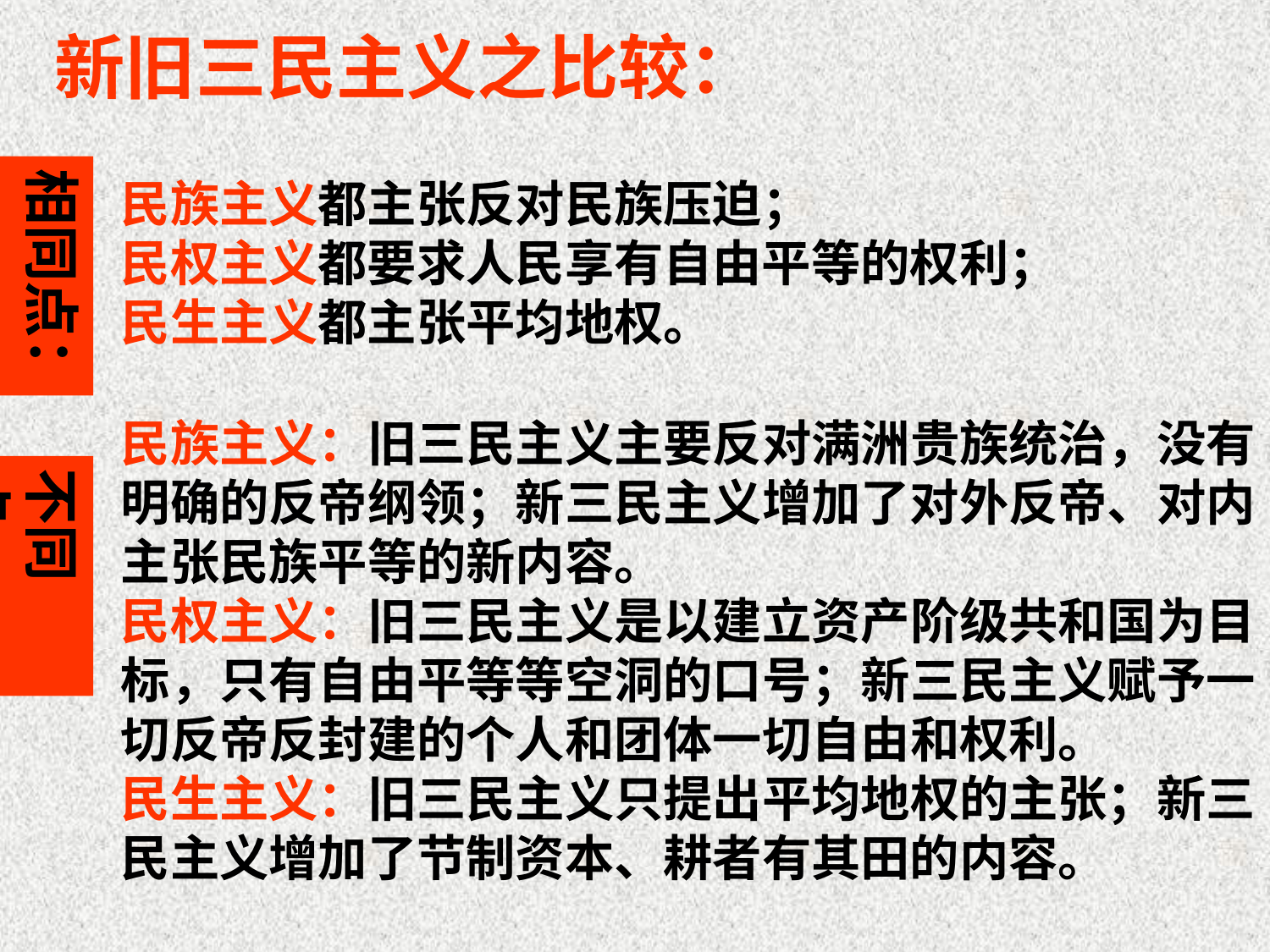

新旧三民主义之比较：
相同点：
民族主义都主张反对民族压迫；
民权主义都要求人民享有自由平等的权利；
民生主义都主张平均地权。
民族主义：旧三民主义主要反对满洲贵族统治，没有
明确的反帝纲领；新三民主义增加了对外反帝、对内
主张民族平等的新内容。
民权主义：旧三民主义是以建立资产阶级共和国为目
标，只有自由平等等空洞的口号；新三民主义赋予一
切反帝反封建的个人和团体一切自由和权利。
民生主义：旧三民主义只提出平均地权的主张；新三
民主义增加了节制资本、耕者有其田的内容。
不同点：